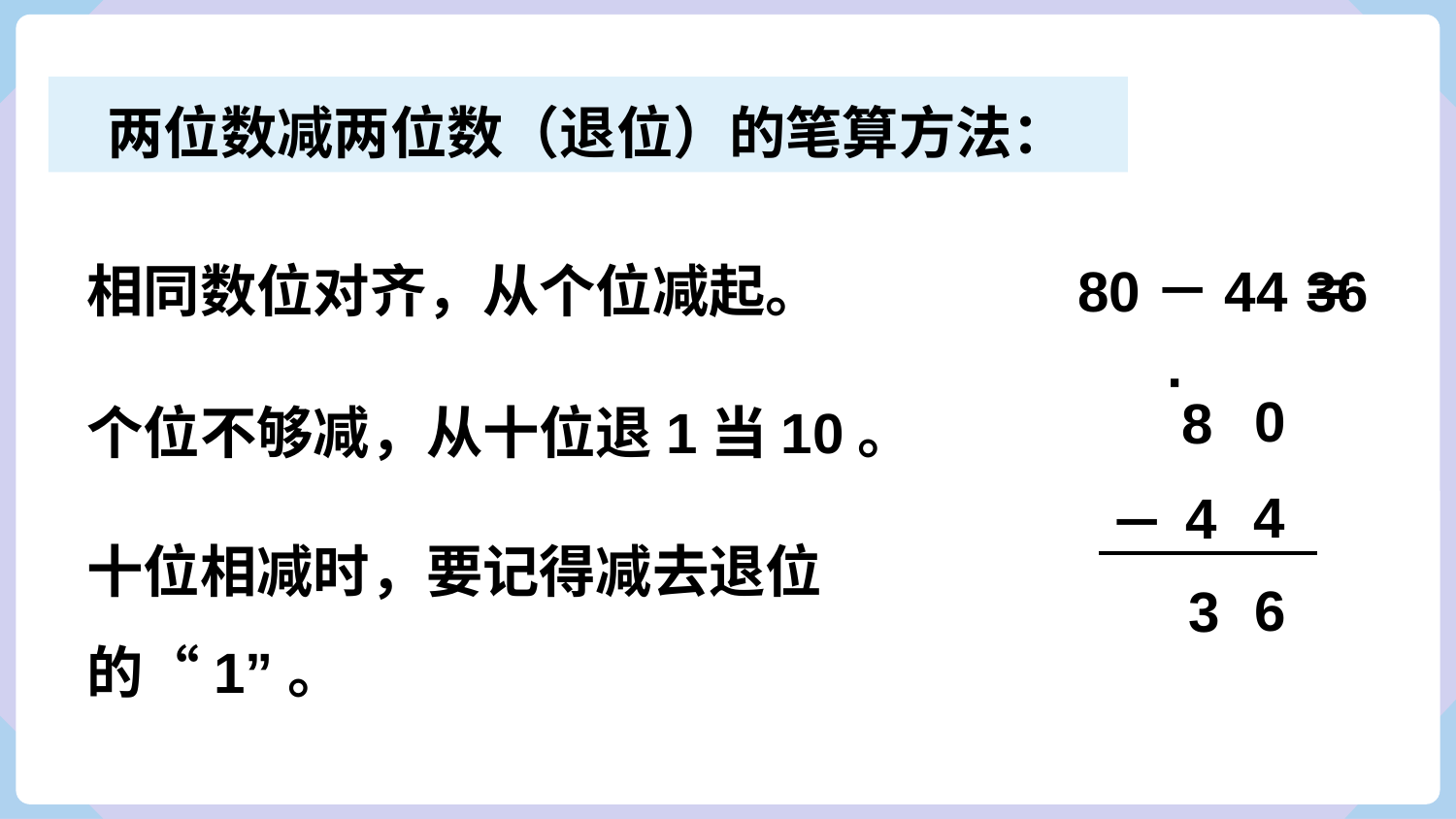

两位数减两位数（退位）的笔算方法：
80－44＝
36
相同数位对齐，从个位减起。
·
0
8
4
4
－
个位不够减，从十位退1当10。
十位相减时，要记得减去退位的“1”。
6
3